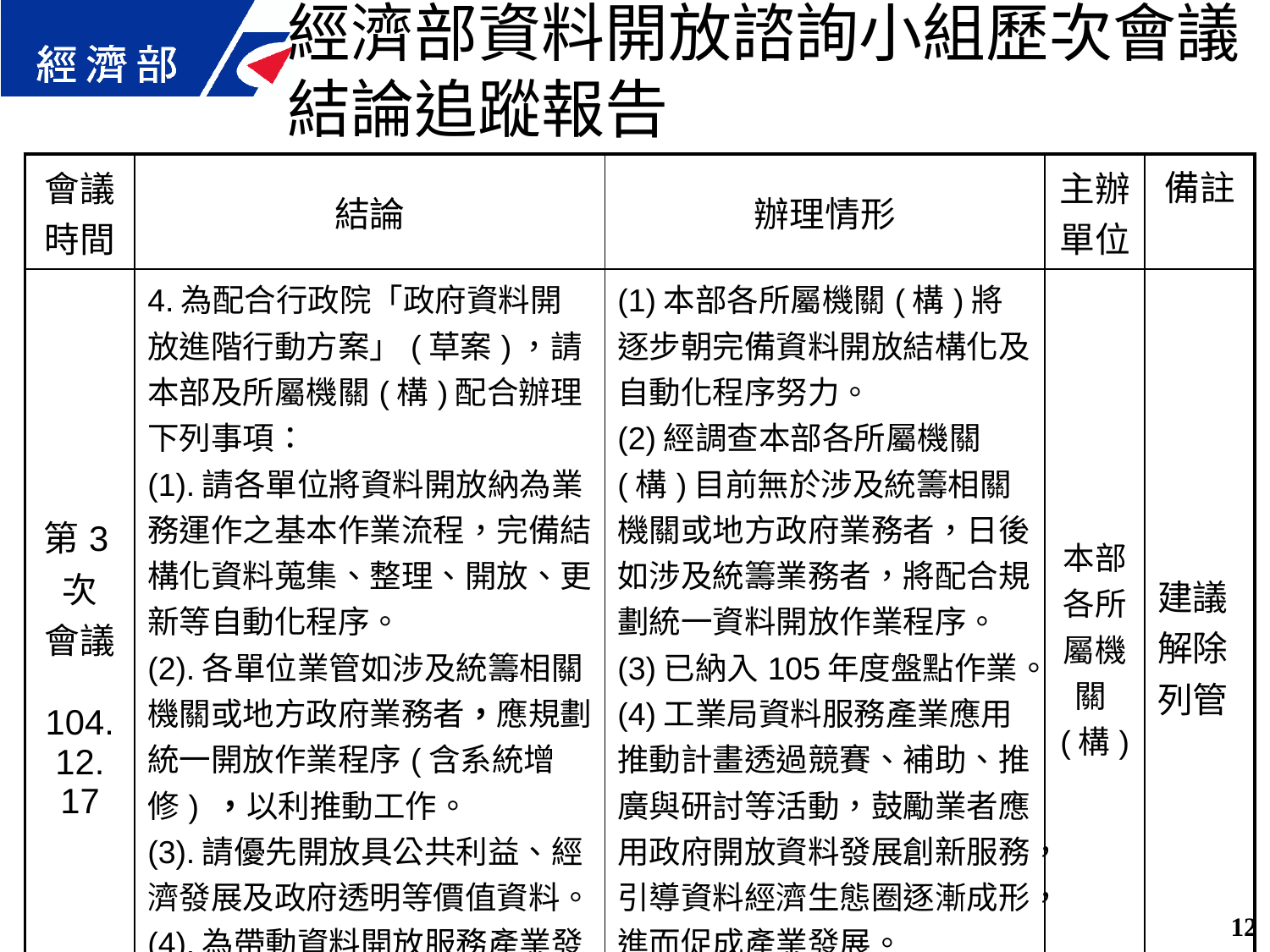

經濟部資料開放諮詢小組歷次會議結論追蹤報告
| 會議 時間 | 結論 | 辦理情形 | 主辦 單位 | 備註 |
| --- | --- | --- | --- | --- |
| 第3次 會議 104.12. 17 | 4.為配合行政院「政府資料開放進階行動方案」(草案)，請本部及所屬機關(構)配合辦理下列事項： (1).請各單位將資料開放納為業務運作之基本作業流程，完備結構化資料蒐集、整理、開放、更新等自動化程序。 (2).各單位業管如涉及統籌相關機關或地方政府業務者，應規劃統一開放作業程序(含系統增修) ，以利推動工作。 (3).請優先開放具公共利益、經濟發展及政府透明等價值資料。 (4).為帶動資料開放服務產業發展，請經濟部工業局「資料服務產業應用推動計畫」配合實施 | (1)本部各所屬機關(構)將逐步朝完備資料開放結構化及自動化程序努力。 (2)經調查本部各所屬機關(構)目前無於涉及統籌相關機關或地方政府業務者，日後如涉及統籌業務者，將配合規劃統一資料開放作業程序。 (3)已納入105年度盤點作業。 (4)工業局資料服務產業應用推動計畫透過競賽、補助、推廣與研討等活動，鼓勵業者應用政府開放資料發展創新服務，引導資料經濟生態圈逐漸成形，進而促成產業發展。 | 本部各所屬機關(構) | 建議解除列管 |
12